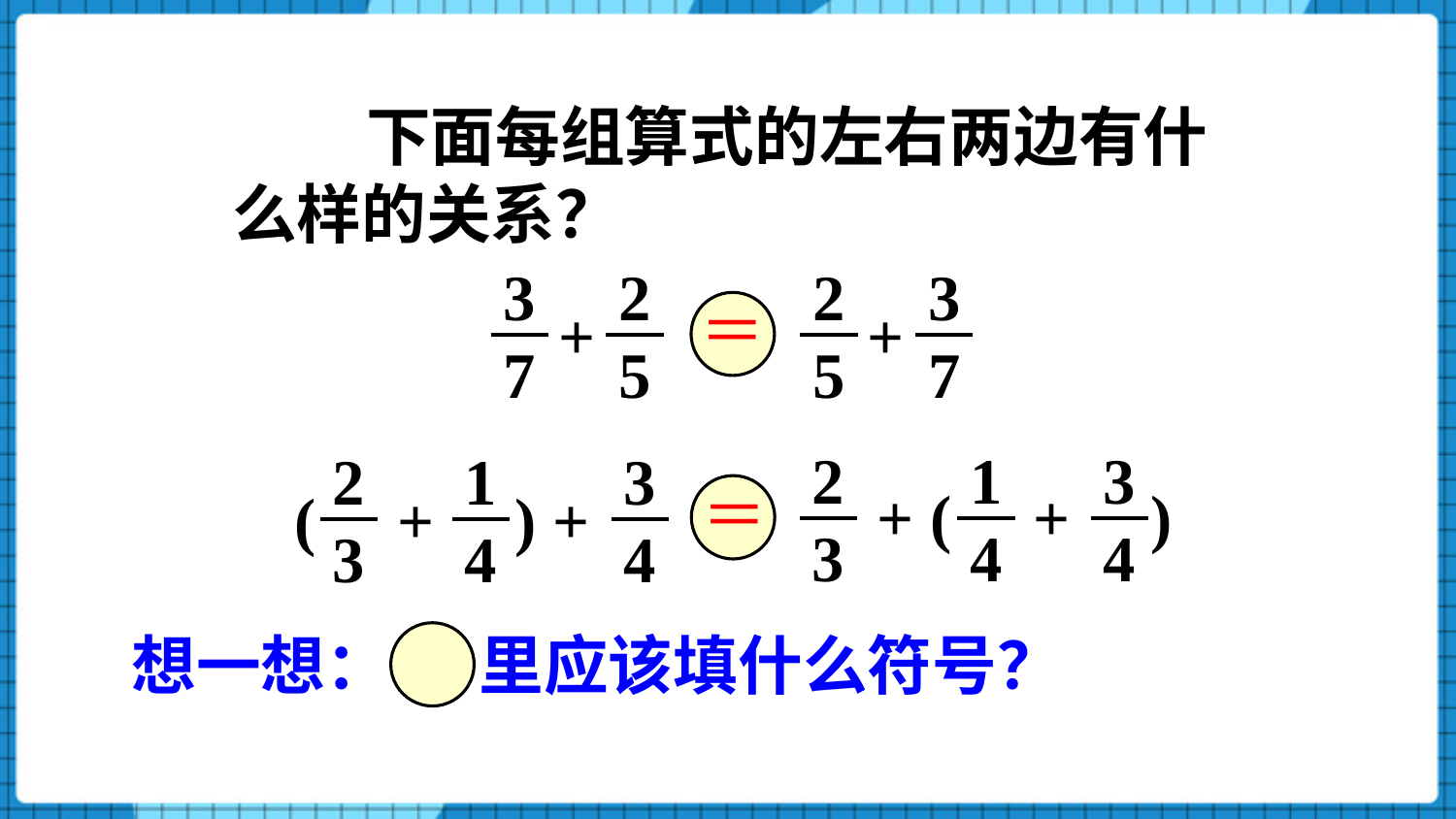

下面每组算式的左右两边有什么样的关系？
3
7
2
5
+
2
5
3
7
+

＝
2
3
1
4
3
4
+ (     +     )
2
3
1
4
3
4
(     +     ) +

＝
想一想：      里应该填什么符号？